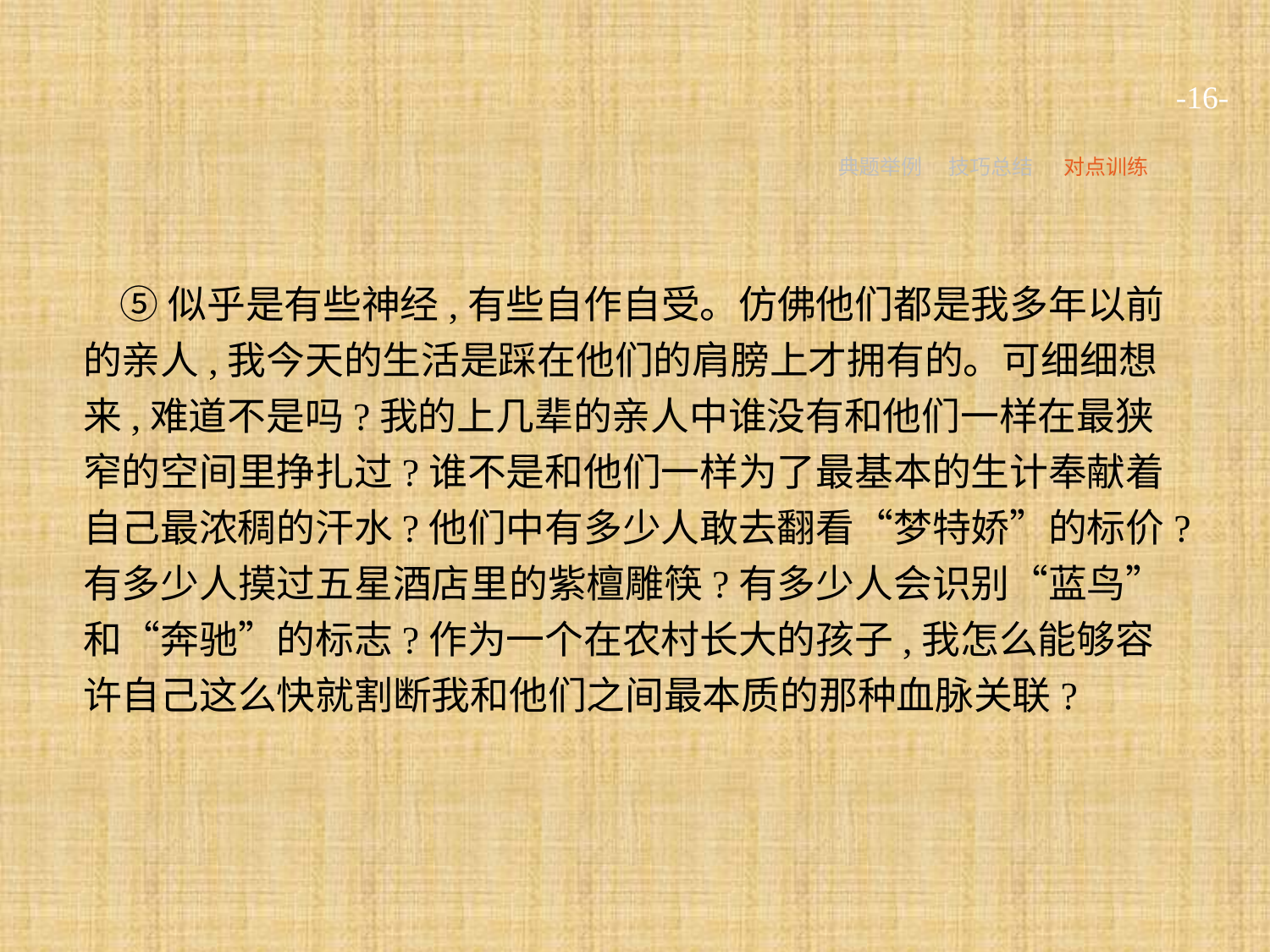

-16-
典题举例
技巧总结
对点训练
⑤似乎是有些神经,有些自作自受。仿佛他们都是我多年以前的亲人,我今天的生活是踩在他们的肩膀上才拥有的。可细细想来,难道不是吗?我的上几辈的亲人中谁没有和他们一样在最狭窄的空间里挣扎过?谁不是和他们一样为了最基本的生计奉献着自己最浓稠的汗水?他们中有多少人敢去翻看“梦特娇”的标价?有多少人摸过五星酒店里的紫檀雕筷?有多少人会识别“蓝鸟”和“奔驰”的标志?作为一个在农村长大的孩子,我怎么能够容许自己这么快就割断我和他们之间最本质的那种血脉关联?